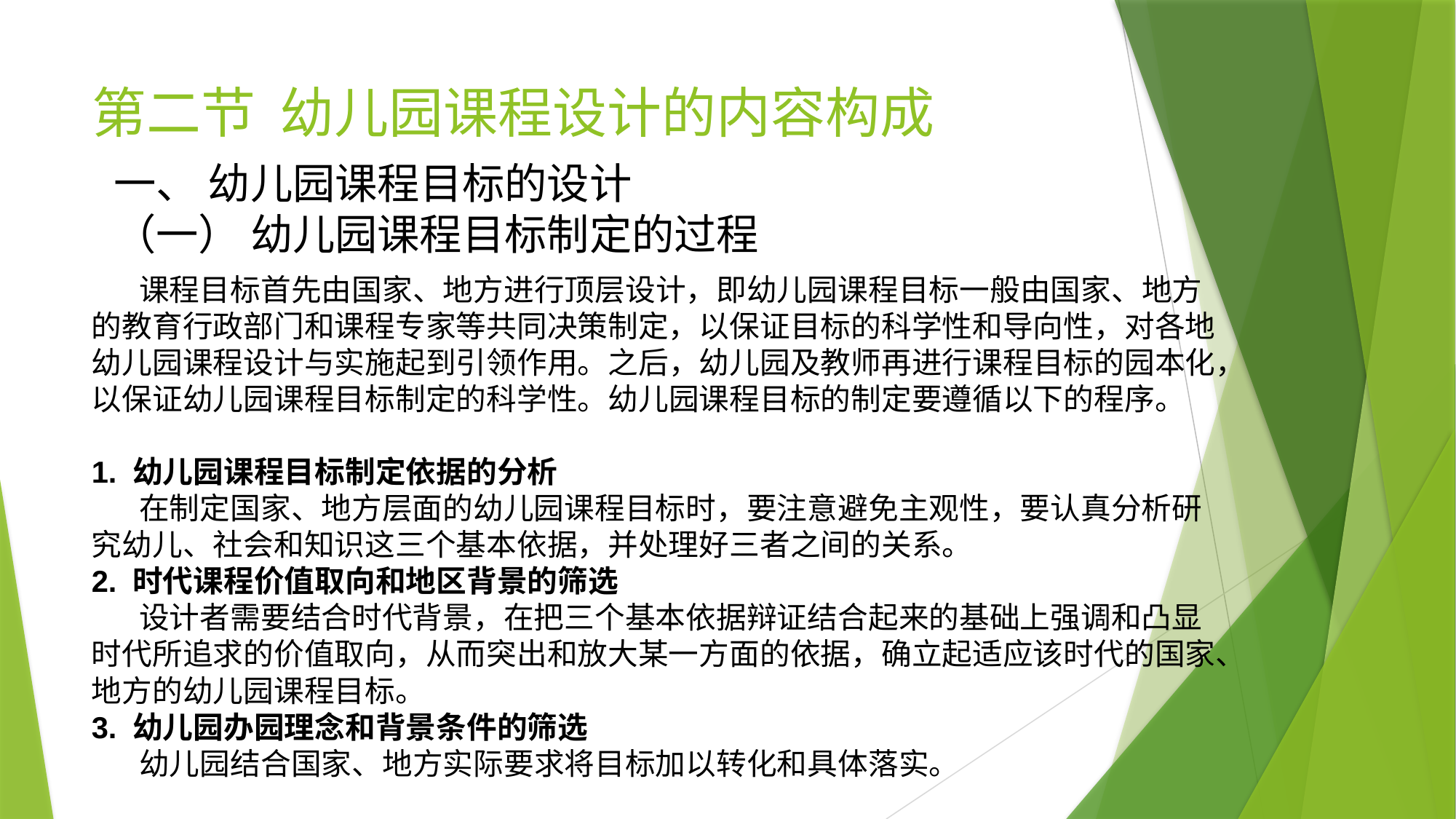

# 第二节  幼儿园课程设计的内容构成
一、 幼儿园课程目标的设计
（一） 幼儿园课程目标制定的过程
      课程目标首先由国家、地方进行顶层设计，即幼儿园课程目标一般由国家、地方的教育行政部门和课程专家等共同决策制定，以保证目标的科学性和导向性，对各地幼儿园课程设计与实施起到引领作用。之后，幼儿园及教师再进行课程目标的园本化，以保证幼儿园课程目标制定的科学性。幼儿园课程目标的制定要遵循以下的程序。

1. 幼儿园课程目标制定依据的分析
      在制定国家、地方层面的幼儿园课程目标时，要注意避免主观性，要认真分析研究幼儿、社会和知识这三个基本依据，并处理好三者之间的关系。
2. 时代课程价值取向和地区背景的筛选
      设计者需要结合时代背景，在把三个基本依据辩证结合起来的基础上强调和凸显时代所追求的价值取向，从而突出和放大某一方面的依据，确立起适应该时代的国家、地方的幼儿园课程目标。
3. 幼儿园办园理念和背景条件的筛选
      幼儿园结合国家、地方实际要求将目标加以转化和具体落实。